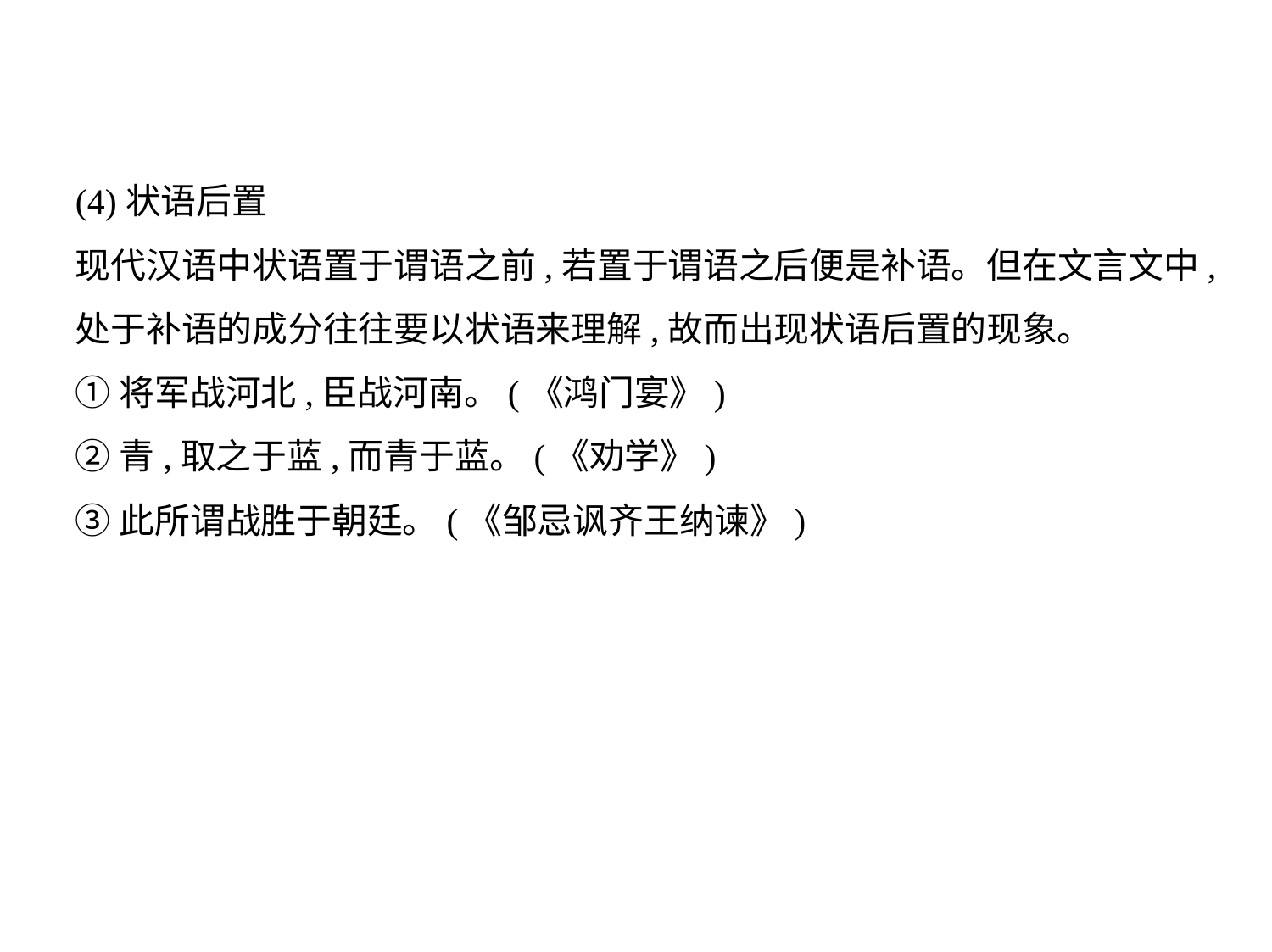

(4)状语后置
现代汉语中状语置于谓语之前,若置于谓语之后便是补语。但在文言文中,
处于补语的成分往往要以状语来理解,故而出现状语后置的现象。
①将军战河北,臣战河南。(《鸿门宴》)
②青,取之于蓝,而青于蓝。(《劝学》)
③此所谓战胜于朝廷。(《邹忌讽齐王纳谏》)